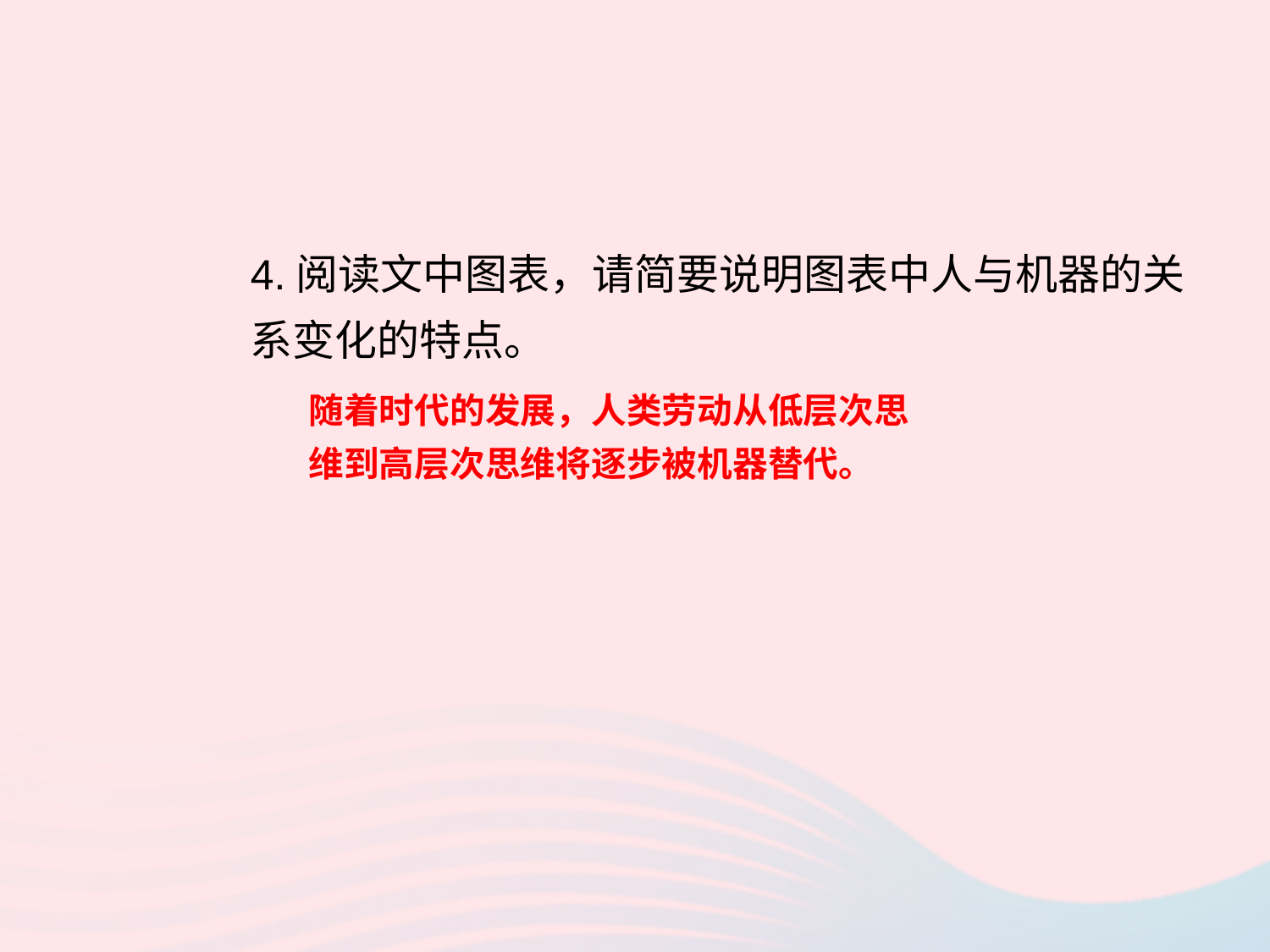

4.阅读文中图表，请简要说明图表中人与机器的关系变化的特点。
随着时代的发展，人类劳动从低层次思维到高层次思维将逐步被机器替代。